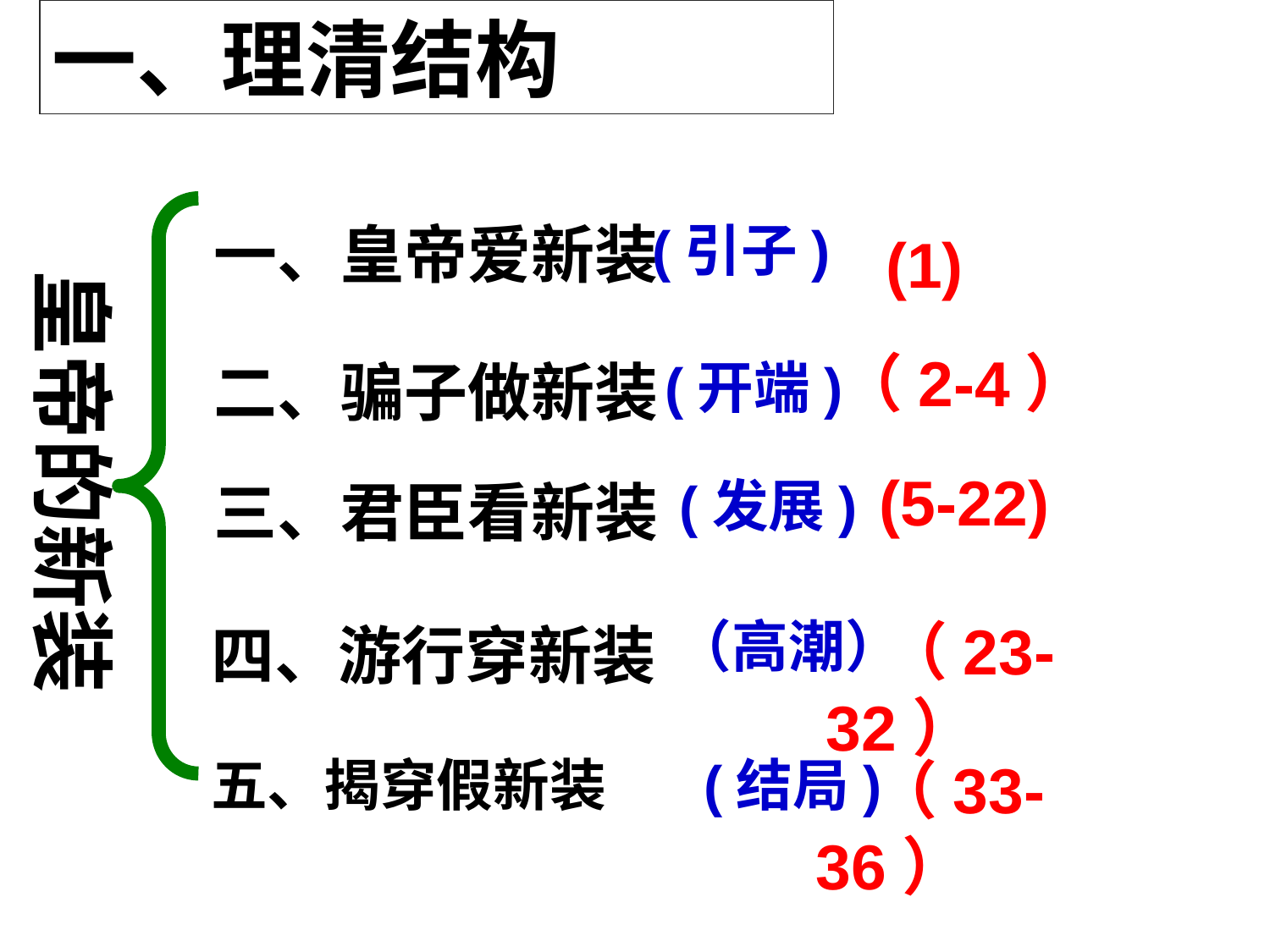

一、理清结构

一、皇帝爱新装
(引子)
(1)
皇帝的新装

（2-4）
(开端)
二、骗子做新装
(5-22)
(发展)
三、君臣看新装
（高潮）
   （23-32）
四、游行穿新装
五、揭穿假新装
(结局)
   （33-36）